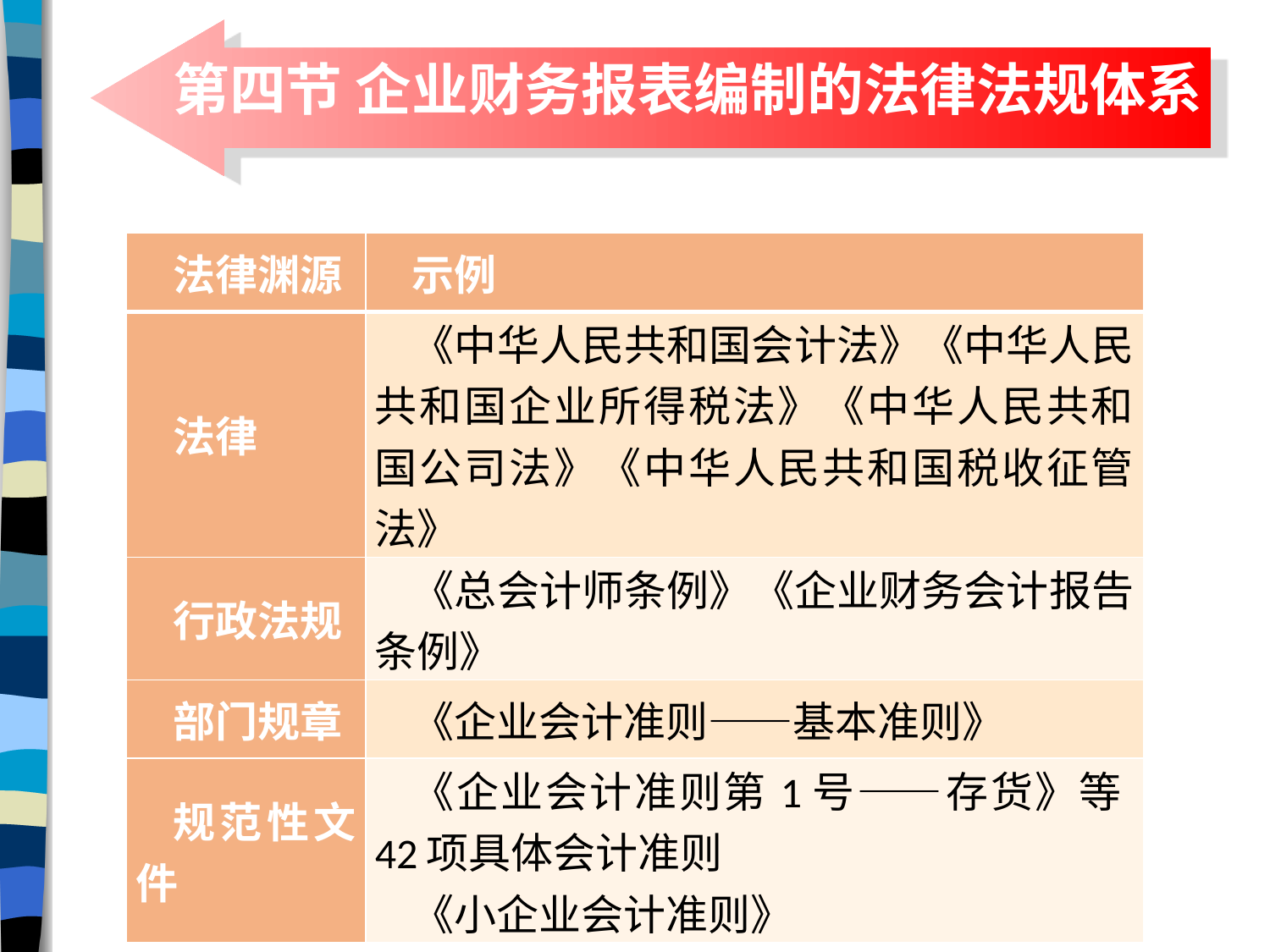

# 第四节 企业财务报表编制的法律法规体系
| 法律渊源 | 示例 |
| --- | --- |
| 法律 | 《中华人民共和国会计法》《中华人民共和国企业所得税法》《中华人民共和国公司法》《中华人民共和国税收征管法》 |
| 行政法规 | 《总会计师条例》《企业财务会计报告条例》 |
| 部门规章 | 《企业会计准则——基本准则》 |
| 规范性文件 | 《企业会计准则第1号——存货》等42项具体会计准则 《小企业会计准则》 |